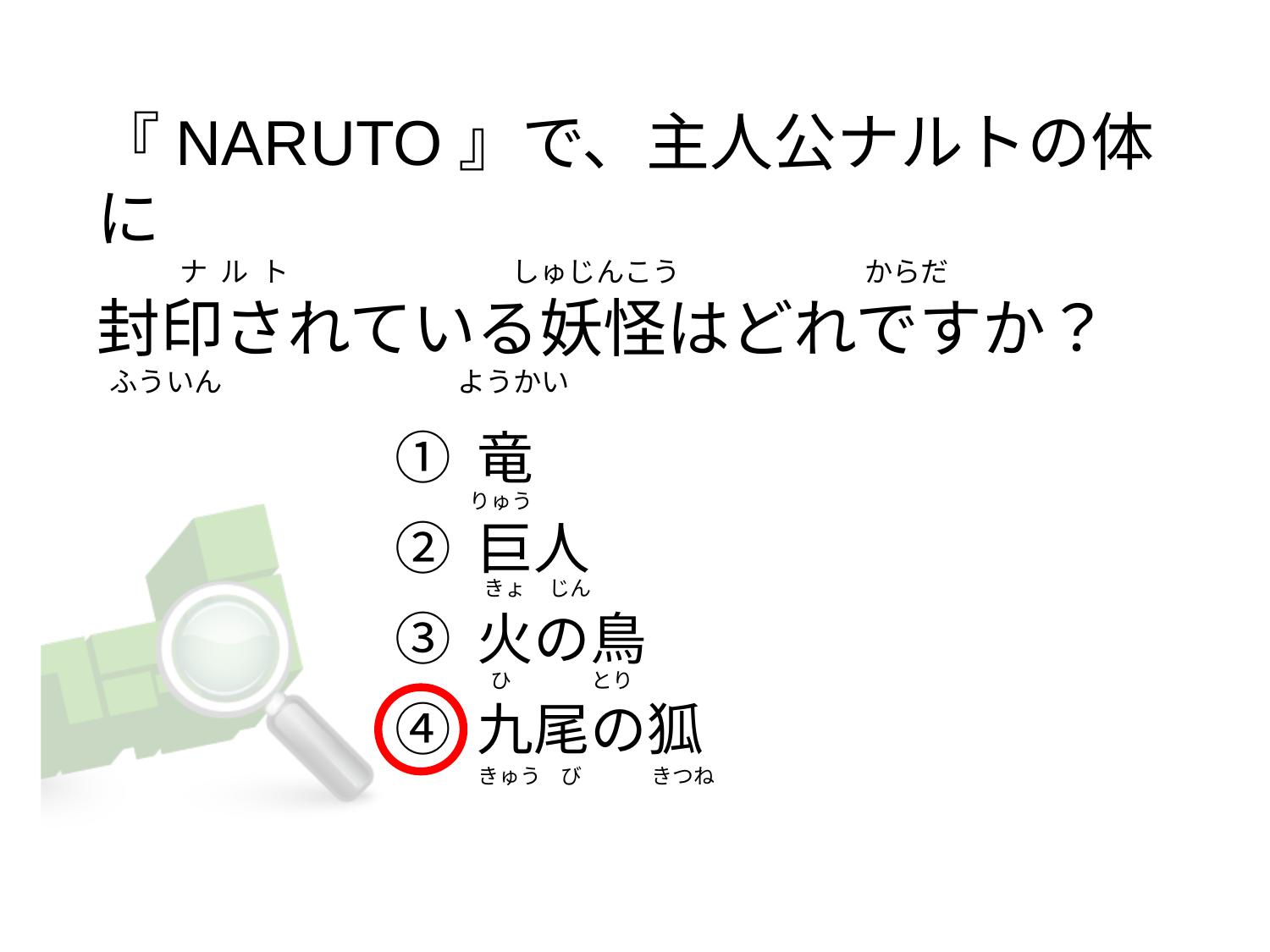

# 『NARUTO』で、主人公ナルトの体に              ナ  ル  ト                                   しゅじんこう                             からだ 封印されている妖怪はどれですか？   ふういん                                     ようかい
① 竜
② 巨人
③ 火の鳥
④ 九尾の狐
りゅう
  きょ     じん
    ひ                 とり

  きゅう    び               きつね